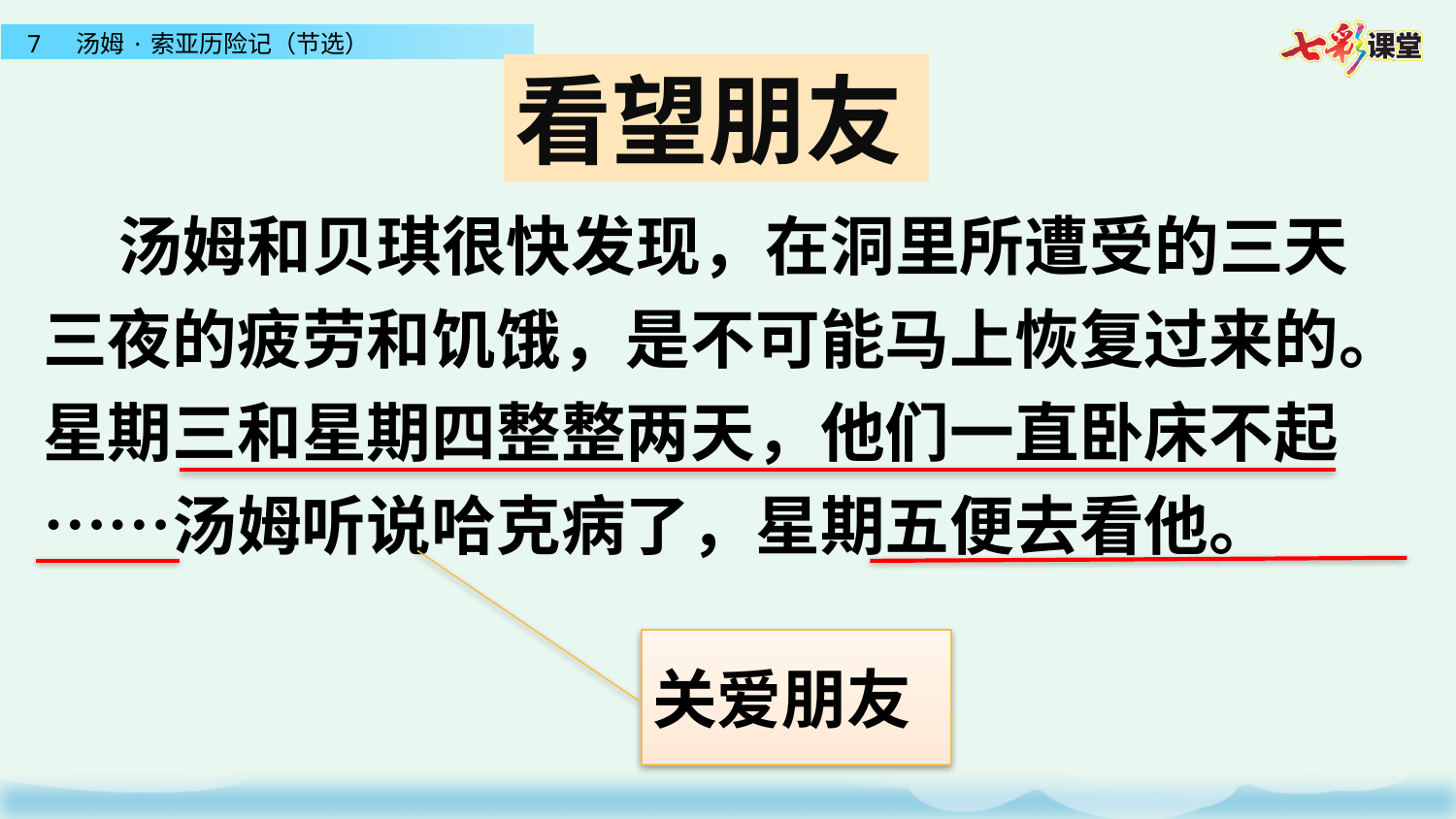

看望朋友
    汤姆和贝琪很快发现，在洞里所遭受的三天三夜的疲劳和饥饿，是不可能马上恢复过来的。星期三和星期四整整两天，他们一直卧床不起……汤姆听说哈克病了，星期五便去看他。

关爱朋友